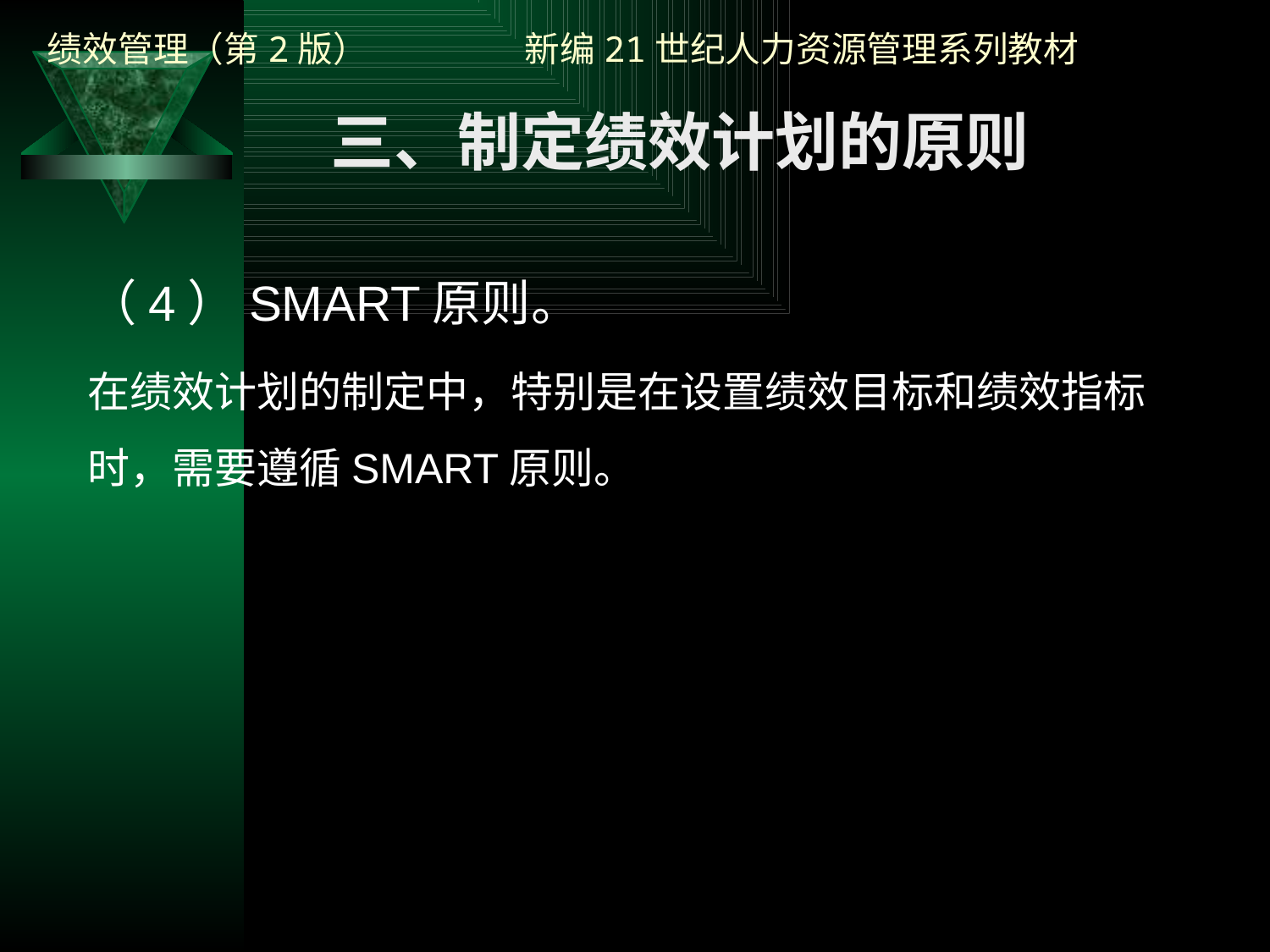

三、制定绩效计划的原则
（4）SMART原则。
在绩效计划的制定中，特别是在设置绩效目标和绩效指标时，需要遵循SMART原则。